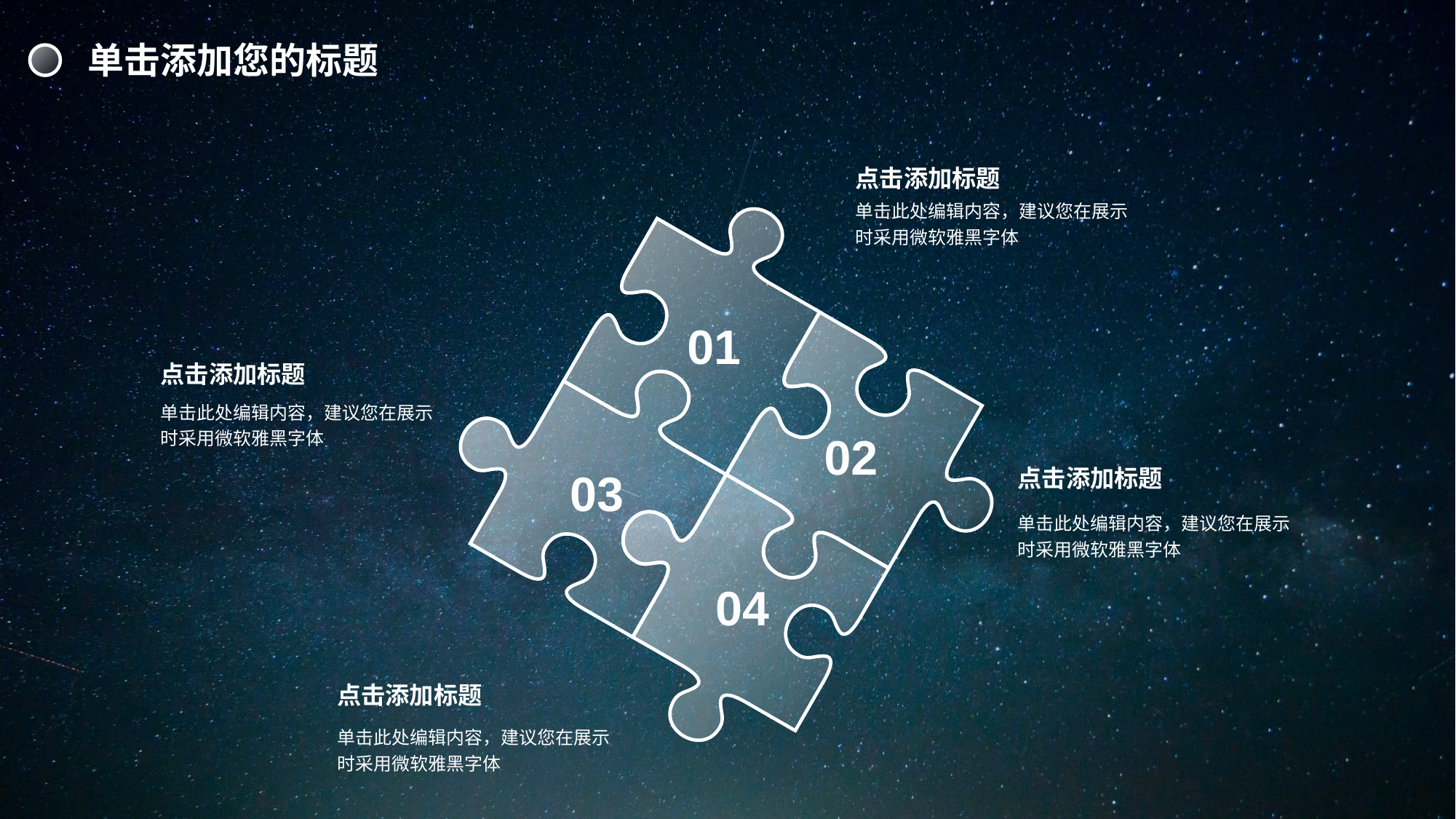

单击添加您的标题
点击添加标题
单击此处编辑内容，建议您在展示时采用微软雅黑字体

01

点击添加标题
单击此处编辑内容，建议您在展示时采用微软雅黑字体
02
03
点击添加标题

单击此处编辑内容，建议您在展示时采用微软雅黑字体
04
点击添加标题
单击此处编辑内容，建议您在展示时采用微软雅黑字体